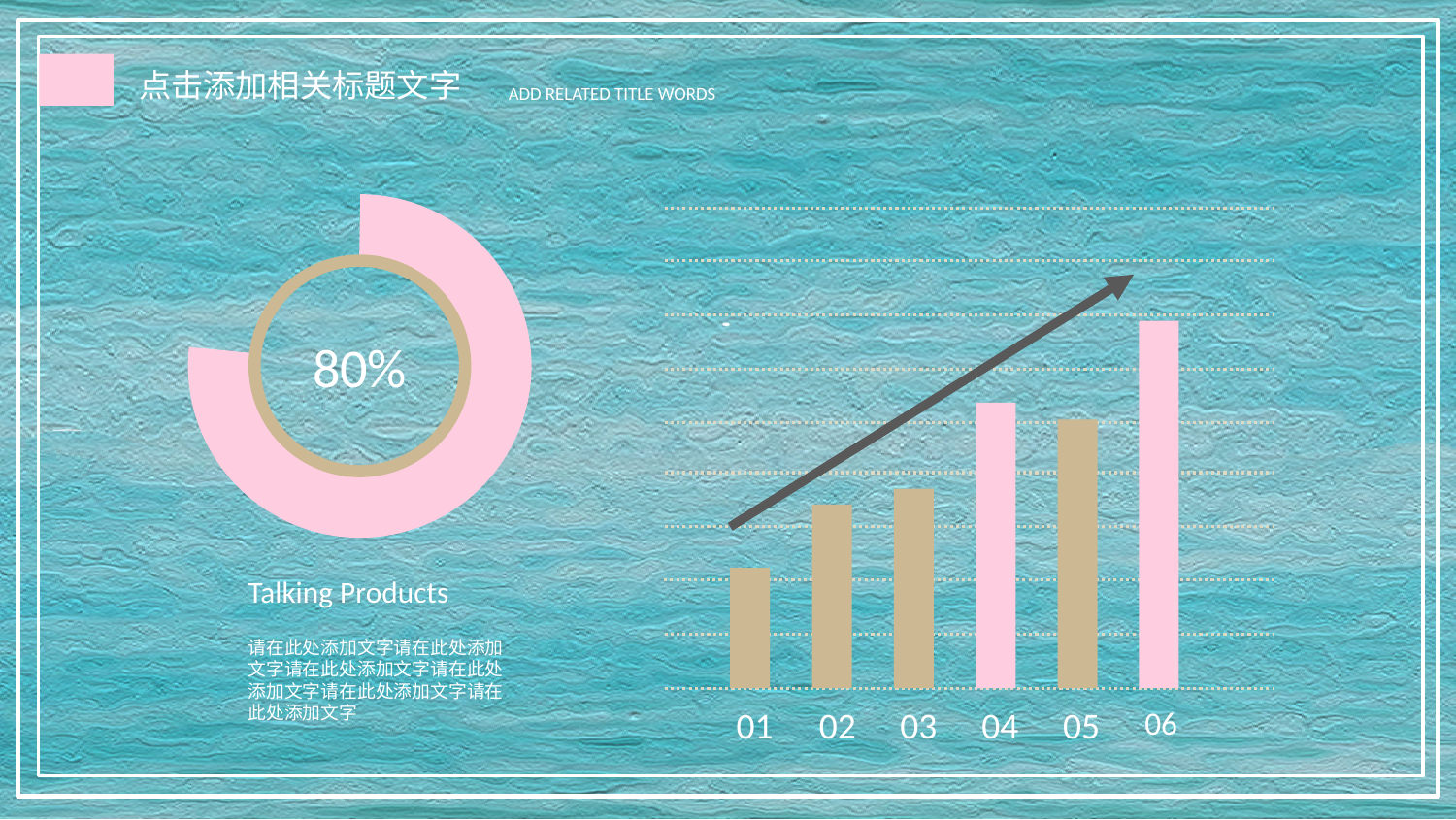

80%

Talking Products

请在此处添加文字请在此处添加文字请在此处添加文字请在此处添加文字请在此处添加文字请在此处添加文字

01
02
03
04
05
06